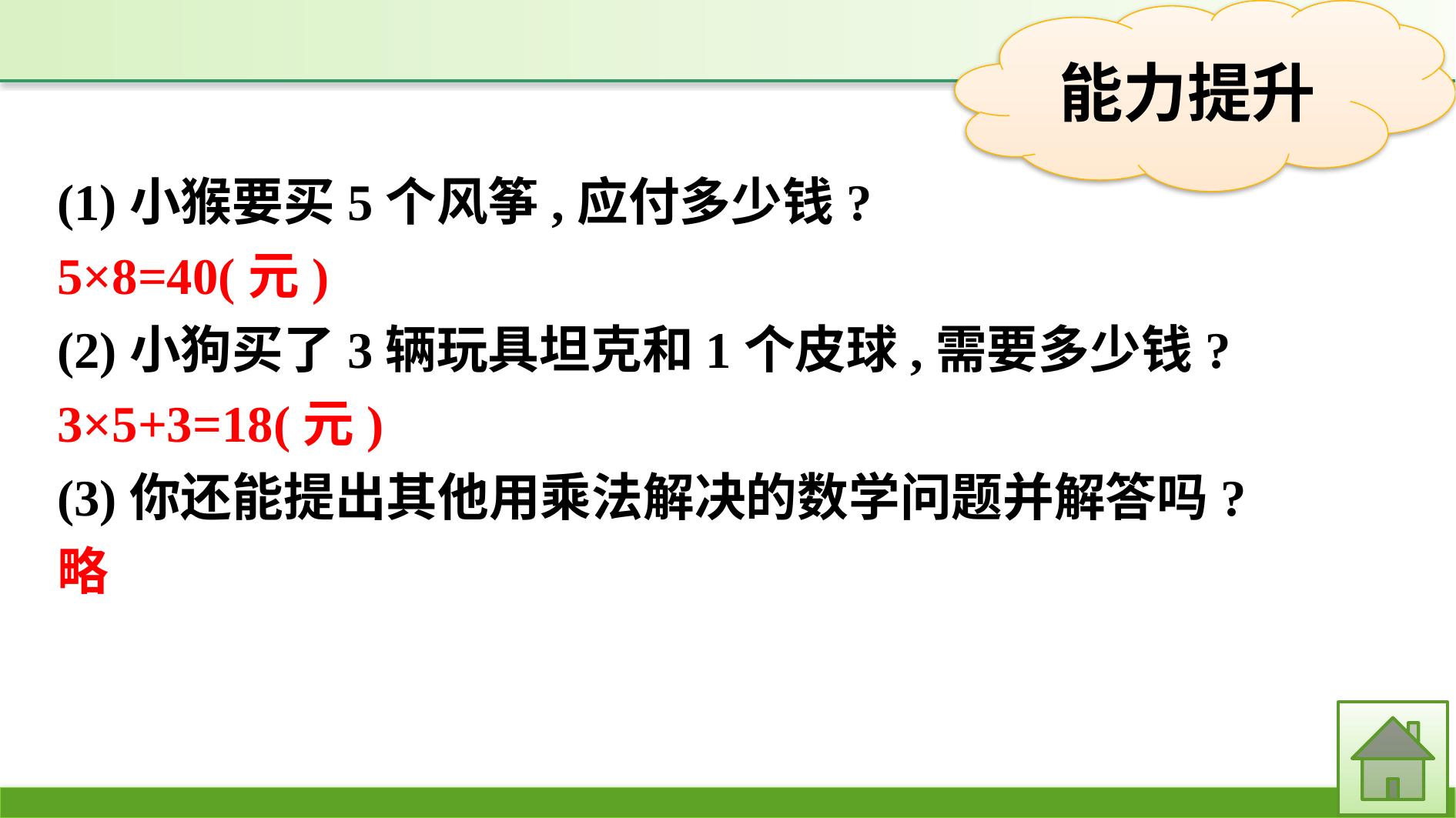

(1)小猴要买5个风筝,应付多少钱?
5×8=40(元)
(2)小狗买了3辆玩具坦克和1个皮球,需要多少钱?
3×5+3=18(元)
(3)你还能提出其他用乘法解决的数学问题并解答吗?
略